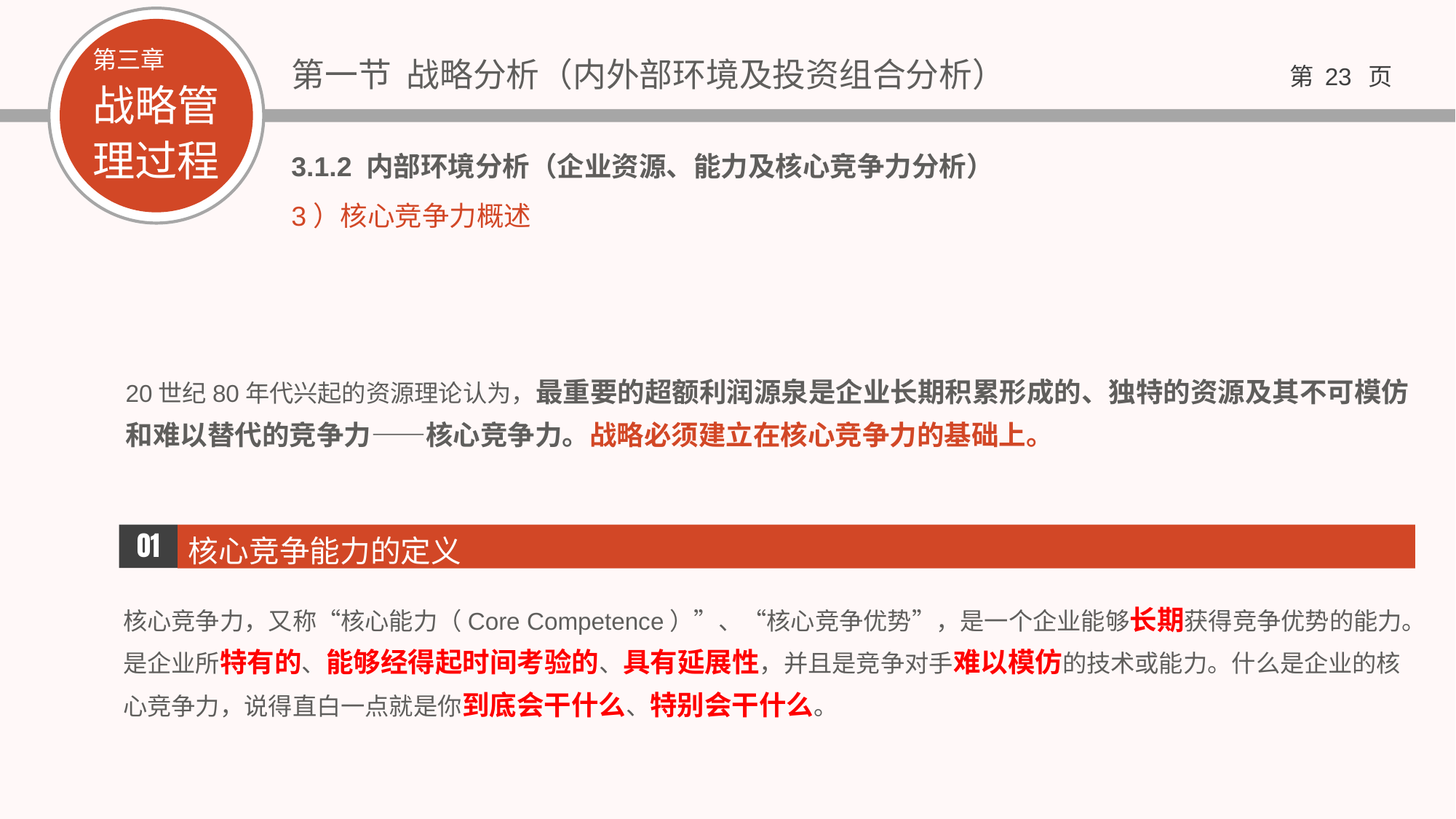

3.1.2 内部环境分析（企业资源、能力及核心竞争力分析）
3）核心竞争力概述
20世纪80年代兴起的资源理论认为，最重要的超额利润源泉是企业长期积累形成的、独特的资源及其不可模仿和难以替代的竞争力——核心竞争力。战略必须建立在核心竞争力的基础上。
核心竞争能力的定义
01

核心竞争力，又称“核心能力（Core Competence）”、“核心竞争优势”，是一个企业能够长期获得竞争优势的能力。是企业所特有的、能够经得起时间考验的、具有延展性，并且是竞争对手难以模仿的技术或能力。什么是企业的核心竞争力，说得直白一点就是你到底会干什么、特别会干什么。